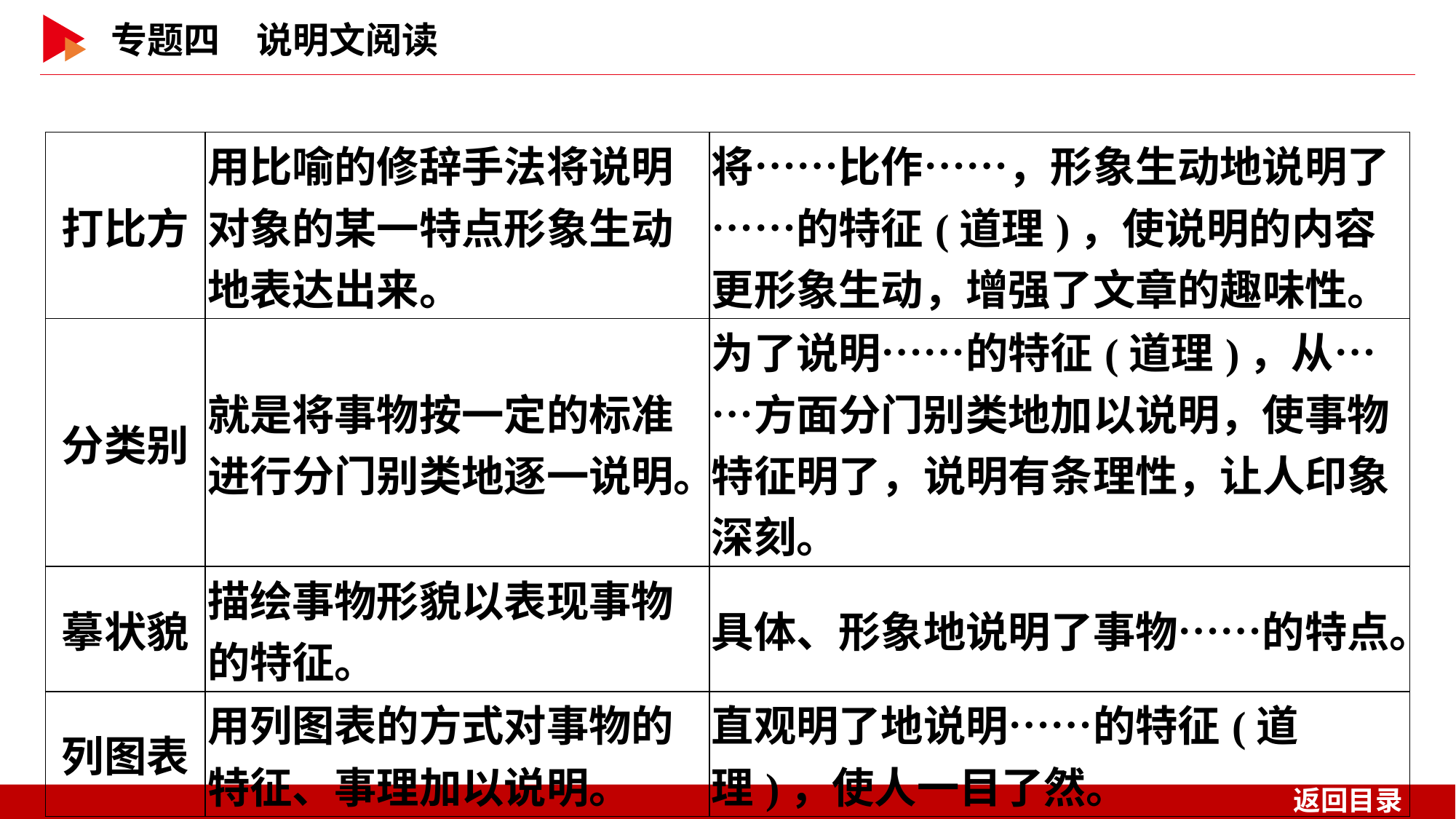

| 打比方 | 用比喻的修辞手法将说明对象的某一特点形象生动地表达出来。 | 将……比作……，形象生动地说明了……的特征(道理)，使说明的内容更形象生动，增强了文章的趣味性。 |
| --- | --- | --- |
| 分类别 | 就是将事物按一定的标准进行分门别类地逐一说明。 | 为了说明……的特征(道理)，从……方面分门别类地加以说明，使事物特征明了，说明有条理性，让人印象深刻。 |
| 摹状貌 | 描绘事物形貌以表现事物的特征。 | 具体、形象地说明了事物……的特点。 |
| 列图表 | 用列图表的方式对事物的特征、事理加以说明。 | 直观明了地说明……的特征(道理)，使人一目了然。 |